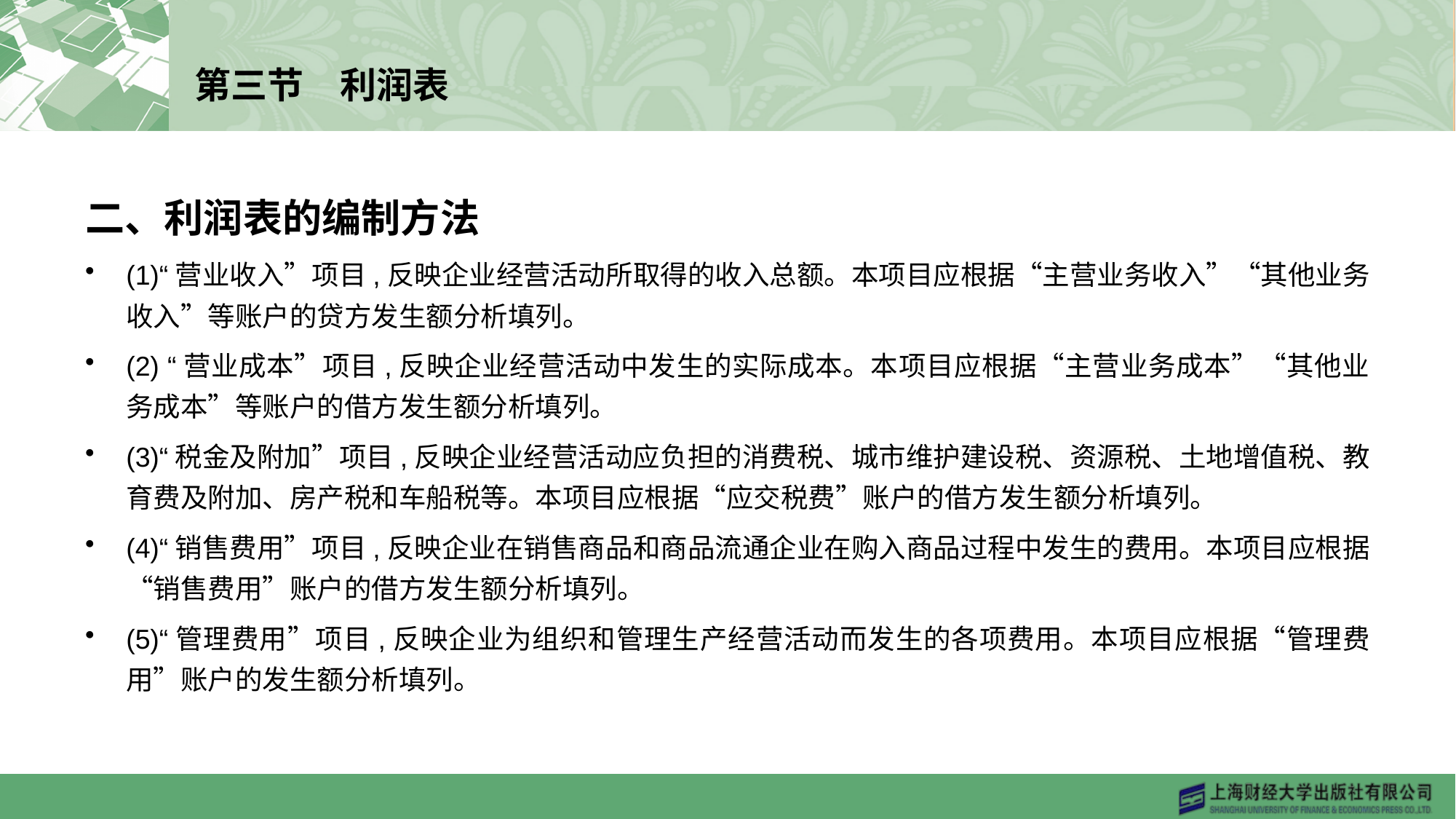

# 第三节　利润表
二、利润表的编制方法
(1)“营业收入”项目,反映企业经营活动所取得的收入总额。本项目应根据“主营业务收入”“其他业务收入”等账户的贷方发生额分析填列。
(2) “营业成本”项目,反映企业经营活动中发生的实际成本。本项目应根据“主营业务成本”“其他业务成本”等账户的借方发生额分析填列。
(3)“税金及附加”项目,反映企业经营活动应负担的消费税、城市维护建设税、资源税、土地增值税、教育费及附加、房产税和车船税等。本项目应根据“应交税费”账户的借方发生额分析填列。
(4)“销售费用”项目,反映企业在销售商品和商品流通企业在购入商品过程中发生的费用。本项目应根据“销售费用”账户的借方发生额分析填列。
(5)“管理费用”项目,反映企业为组织和管理生产经营活动而发生的各项费用。本项目应根据“管理费用”账户的发生额分析填列。